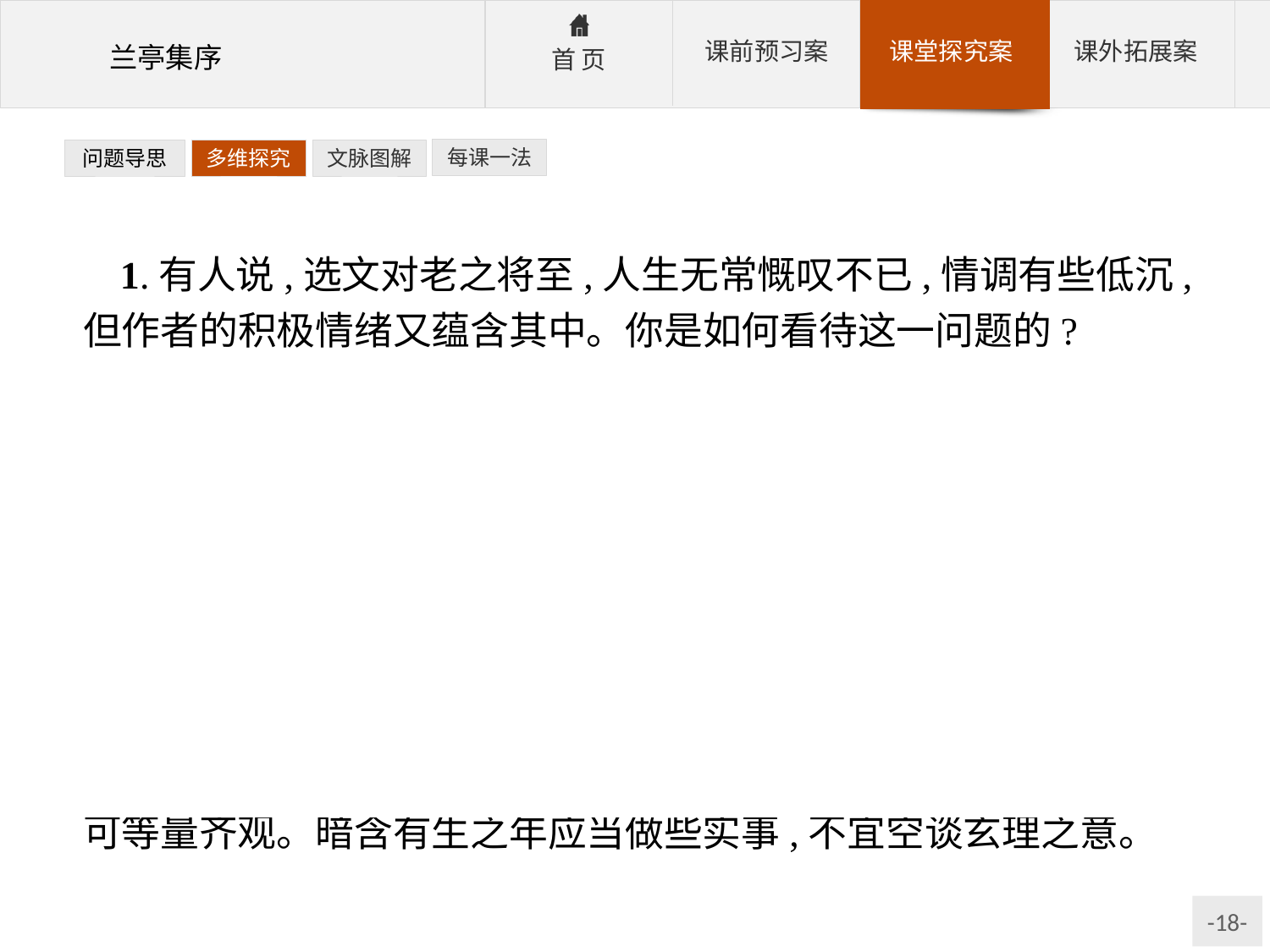

每课一法
问题导思
多维探究
文脉图解
1.有人说,选文对老之将至,人生无常慨叹不已,情调有些低沉,但作者的积极情绪又蕴含其中。你是如何看待这一问题的?
提示:题干中已明确了分析的角度,一是作者流露出的“低沉情调”,二是分析其积极情绪,结合文章有关内容阐述自己的看法即可。
参考答案:虽然作者感慨时光飞逝,人生短暂,但字里行间暗含对人生的眷恋和热爱之情。尤其是提出了“死生亦大矣”的生死观,认为人不管以怎样的方式活着,生命都在不知不觉中逝去,而寿命的短长只能听凭造化,最终归于结束。生就是生,活着能享受乐趣,死就是死,死后一切皆无。活着和死去是人生大事,二者不可等量齐观。暗含有生之年应当做些实事,不宜空谈玄理之意。